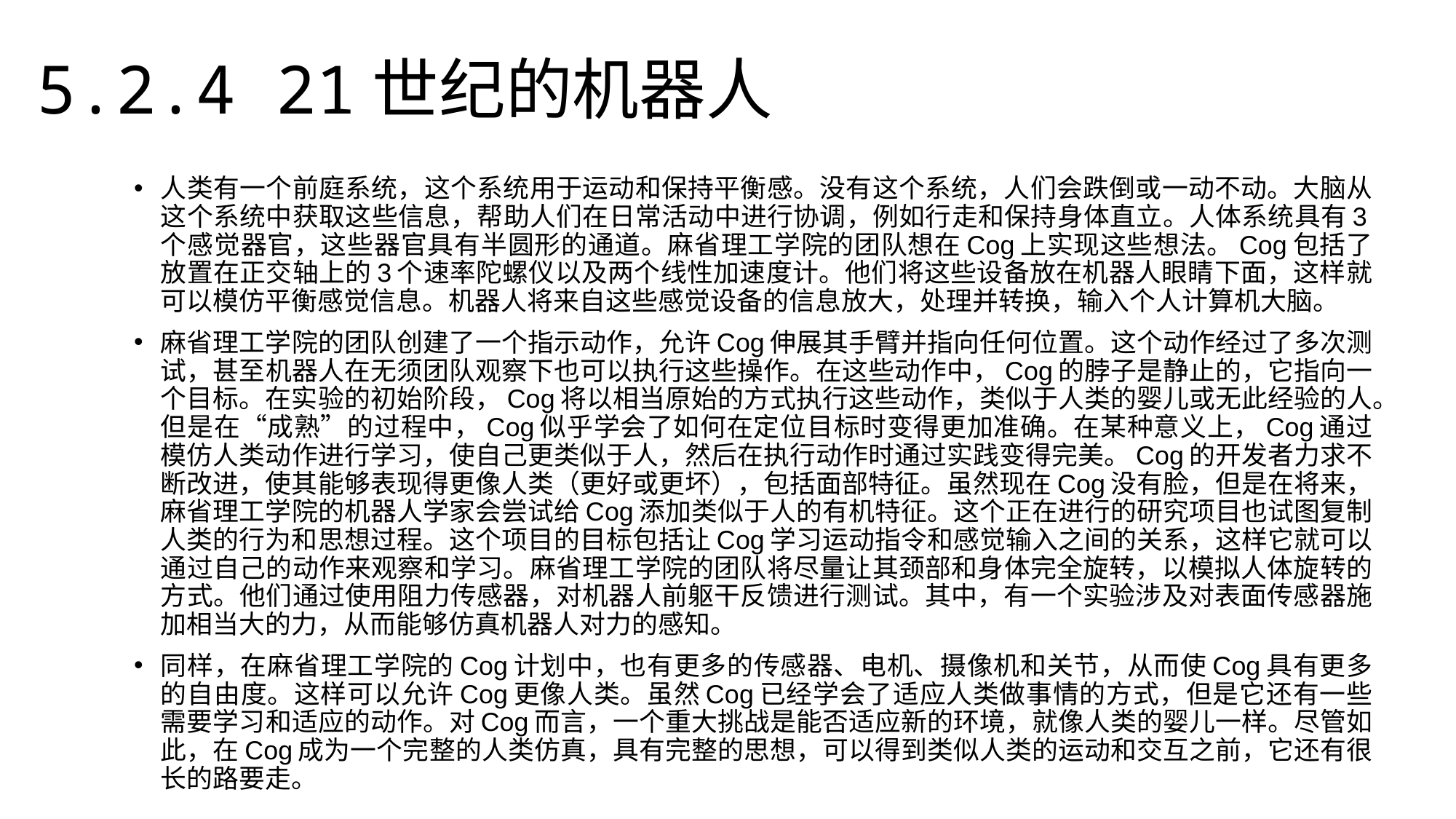

5.2.4 21世纪的机器人

人类有一个前庭系统，这个系统用于运动和保持平衡感。没有这个系统，人们会跌倒或一动不动。大脑从这个系统中获取这些信息，帮助人们在日常活动中进行协调，例如行走和保持身体直立。人体系统具有3个感觉器官，这些器官具有半圆形的通道。麻省理工学院的团队想在Cog上实现这些想法。Cog包括了放置在正交轴上的3个速率陀螺仪以及两个线性加速度计。他们将这些设备放在机器人眼睛下面，这样就可以模仿平衡感觉信息。机器人将来自这些感觉设备的信息放大，处理并转换，输入个人计算机大脑。
麻省理工学院的团队创建了一个指示动作，允许Cog伸展其手臂并指向任何位置。这个动作经过了多次测试，甚至机器人在无须团队观察下也可以执行这些操作。在这些动作中，Cog的脖子是静止的，它指向一个目标。在实验的初始阶段，Cog将以相当原始的方式执行这些动作，类似于人类的婴儿或无此经验的人。但是在“成熟”的过程中，Cog似乎学会了如何在定位目标时变得更加准确。在某种意义上，Cog通过模仿人类动作进行学习，使自己更类似于人，然后在执行动作时通过实践变得完美。Cog的开发者力求不断改进，使其能够表现得更像人类（更好或更坏），包括面部特征。虽然现在Cog没有脸，但是在将来，麻省理工学院的机器人学家会尝试给Cog添加类似于人的有机特征。这个正在进行的研究项目也试图复制人类的行为和思想过程。这个项目的目标包括让Cog学习运动指令和感觉输入之间的关系，这样它就可以通过自己的动作来观察和学习。麻省理工学院的团队将尽量让其颈部和身体完全旋转，以模拟人体旋转的方式。他们通过使用阻力传感器，对机器人前躯干反馈进行测试。其中，有一个实验涉及对表面传感器施加相当大的力，从而能够仿真机器人对力的感知。
同样，在麻省理工学院的Cog计划中，也有更多的传感器、电机、摄像机和关节，从而使Cog具有更多的自由度。这样可以允许Cog更像人类。虽然Cog已经学会了适应人类做事情的方式，但是它还有一些需要学习和适应的动作。对Cog而言，一个重大挑战是能否适应新的环境，就像人类的婴儿一样。尽管如此，在Cog成为一个完整的人类仿真，具有完整的思想，可以得到类似人类的运动和交互之前，它还有很长的路要走。